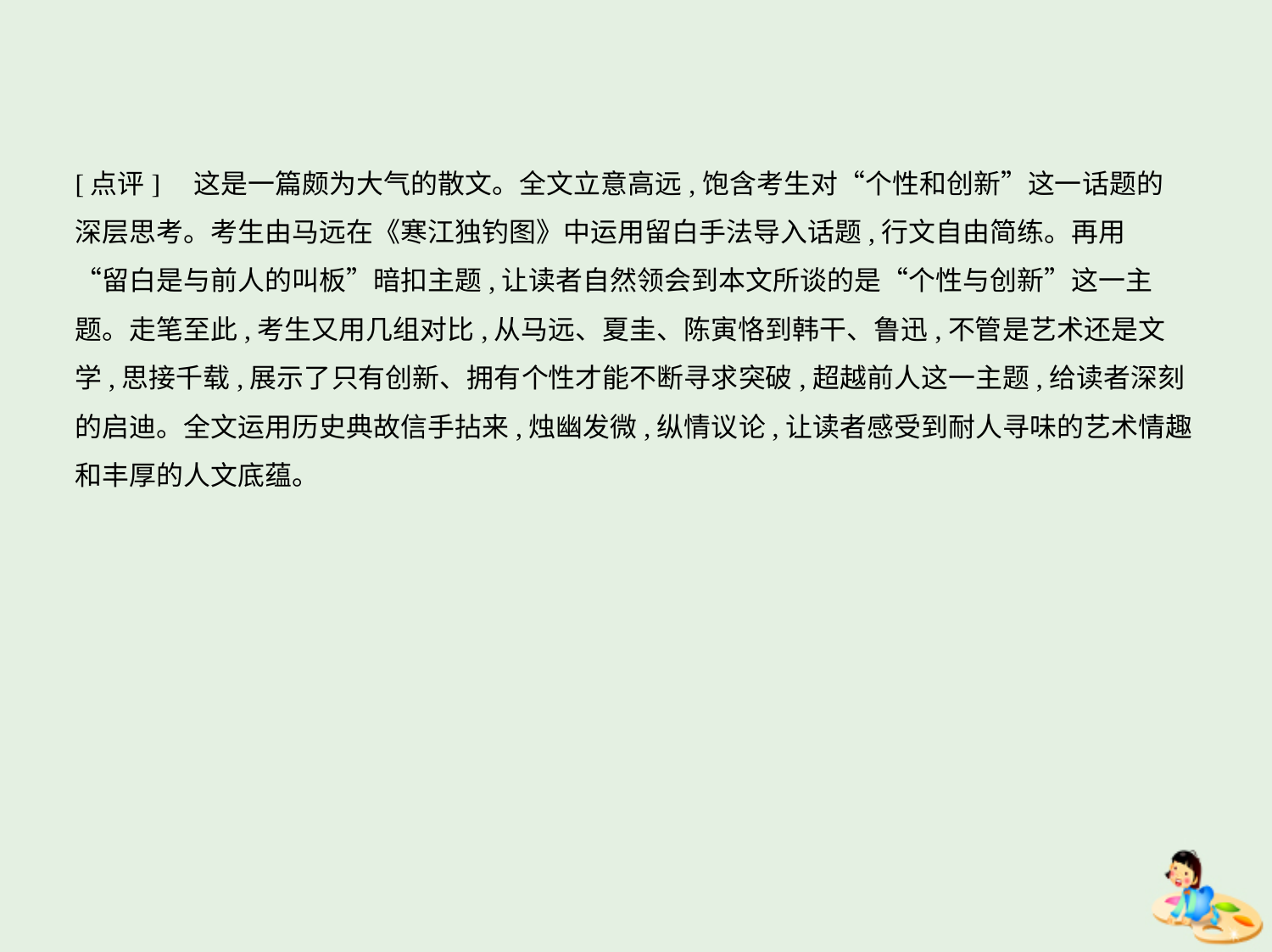

[点评]　这是一篇颇为大气的散文。全文立意高远,饱含考生对“个性和创新”这一话题的
深层思考。考生由马远在《寒江独钓图》中运用留白手法导入话题,行文自由简练。再用
“留白是与前人的叫板”暗扣主题,让读者自然领会到本文所谈的是“个性与创新”这一主
题。走笔至此,考生又用几组对比,从马远、夏圭、陈寅恪到韩干、鲁迅,不管是艺术还是文
学,思接千载,展示了只有创新、拥有个性才能不断寻求突破,超越前人这一主题,给读者深刻
的启迪。全文运用历史典故信手拈来,烛幽发微,纵情议论,让读者感受到耐人寻味的艺术情趣
和丰厚的人文底蕴。